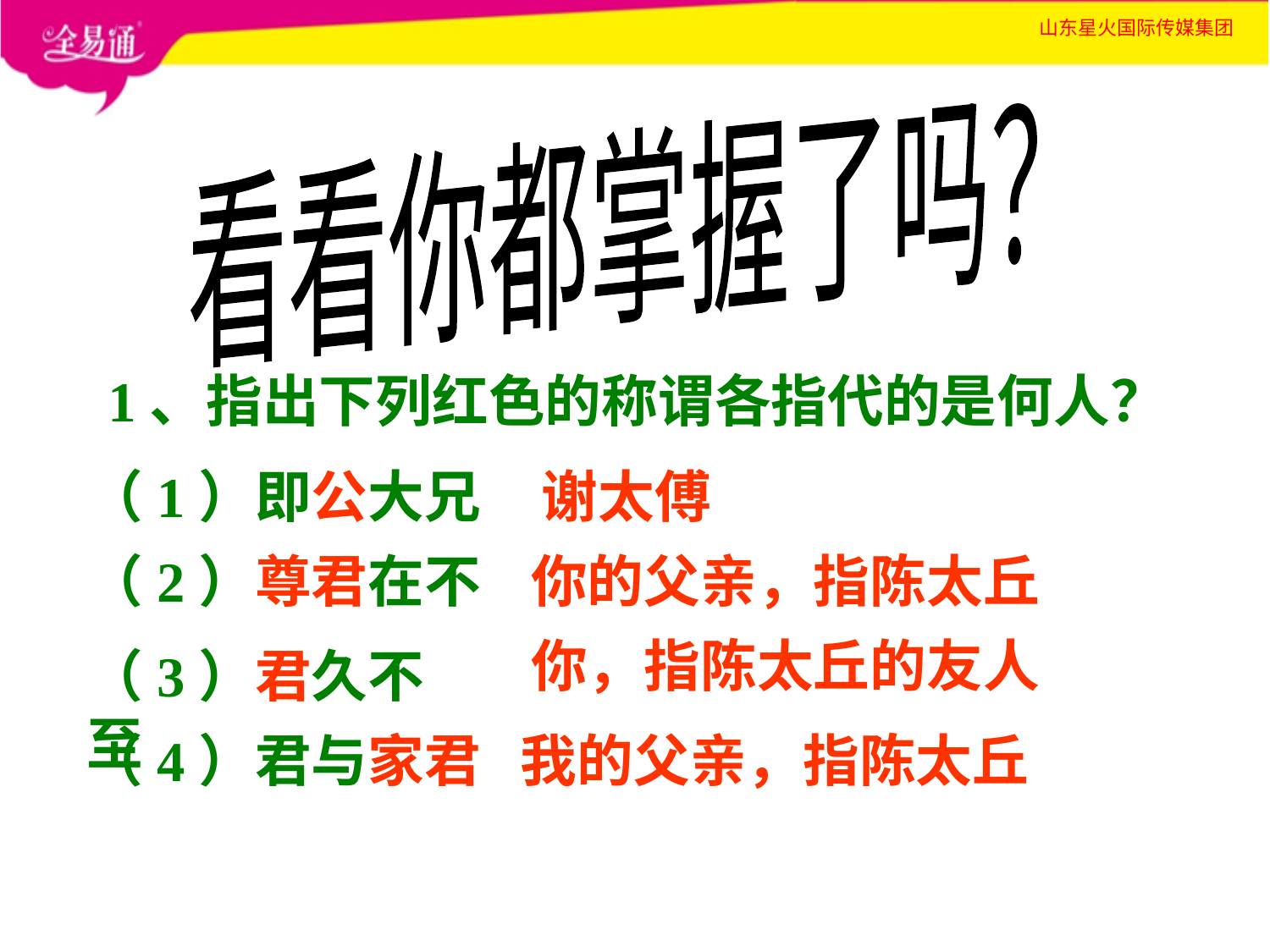

看看你都掌握了吗？
1、指出下列红色的称谓各指代的是何人？
（1）即公大兄
谢太傅
（2）尊君在不
你的父亲，指陈太丘
你，指陈太丘的友人
（3）君久不至
（4）君与家君
我的父亲，指陈太丘